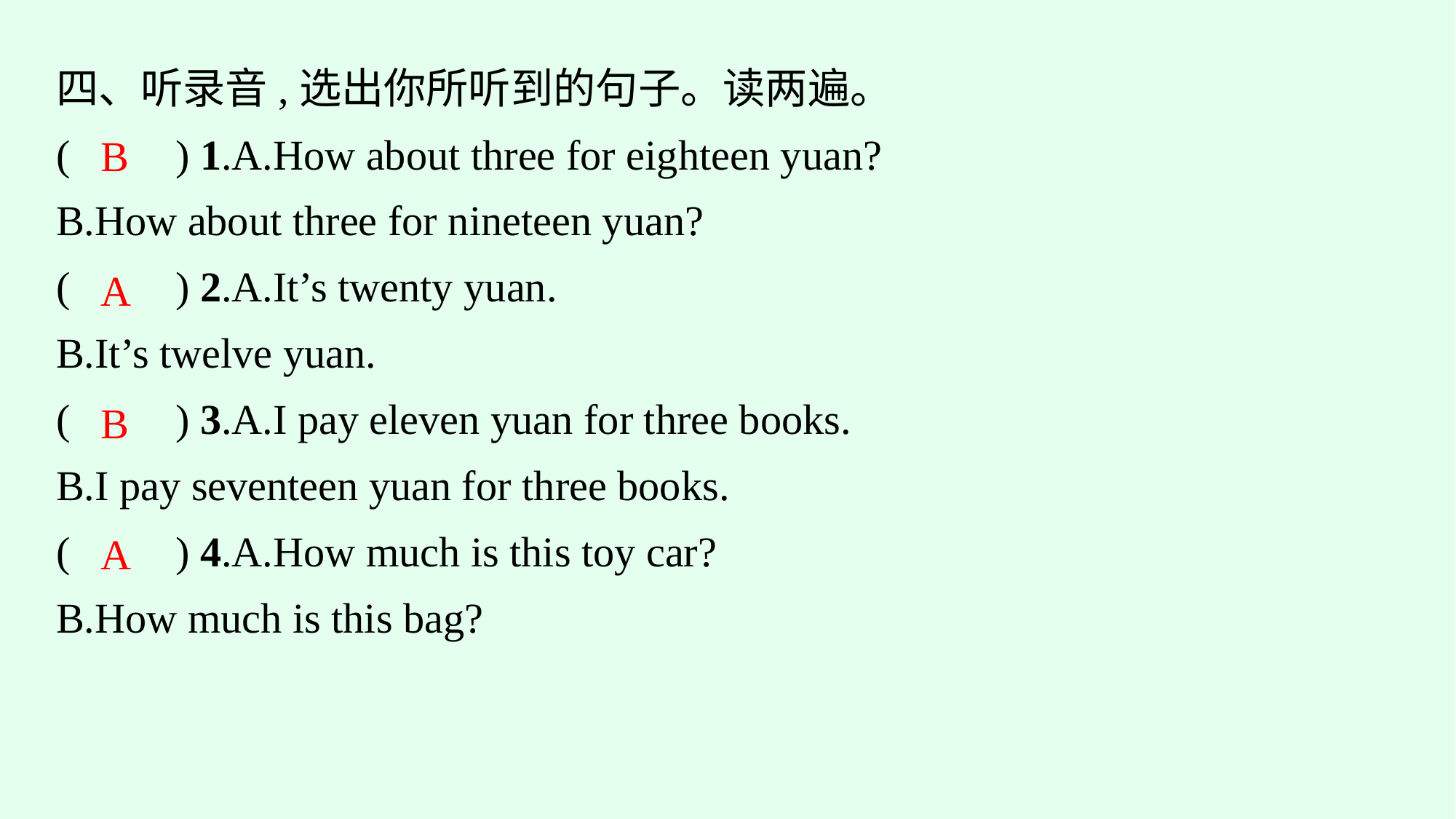

四、听录音,选出你所听到的句子。读两遍。
(　　) 1.A.How about three for eighteen yuan?
B.How about three for nineteen yuan?
(　　) 2.A.It’s twenty yuan.
B.It’s twelve yuan.
(　　) 3.A.I pay eleven yuan for three books.
B.I pay seventeen yuan for three books.
(　　) 4.A.How much is this toy car?
B.How much is this bag?
B
A
B
A